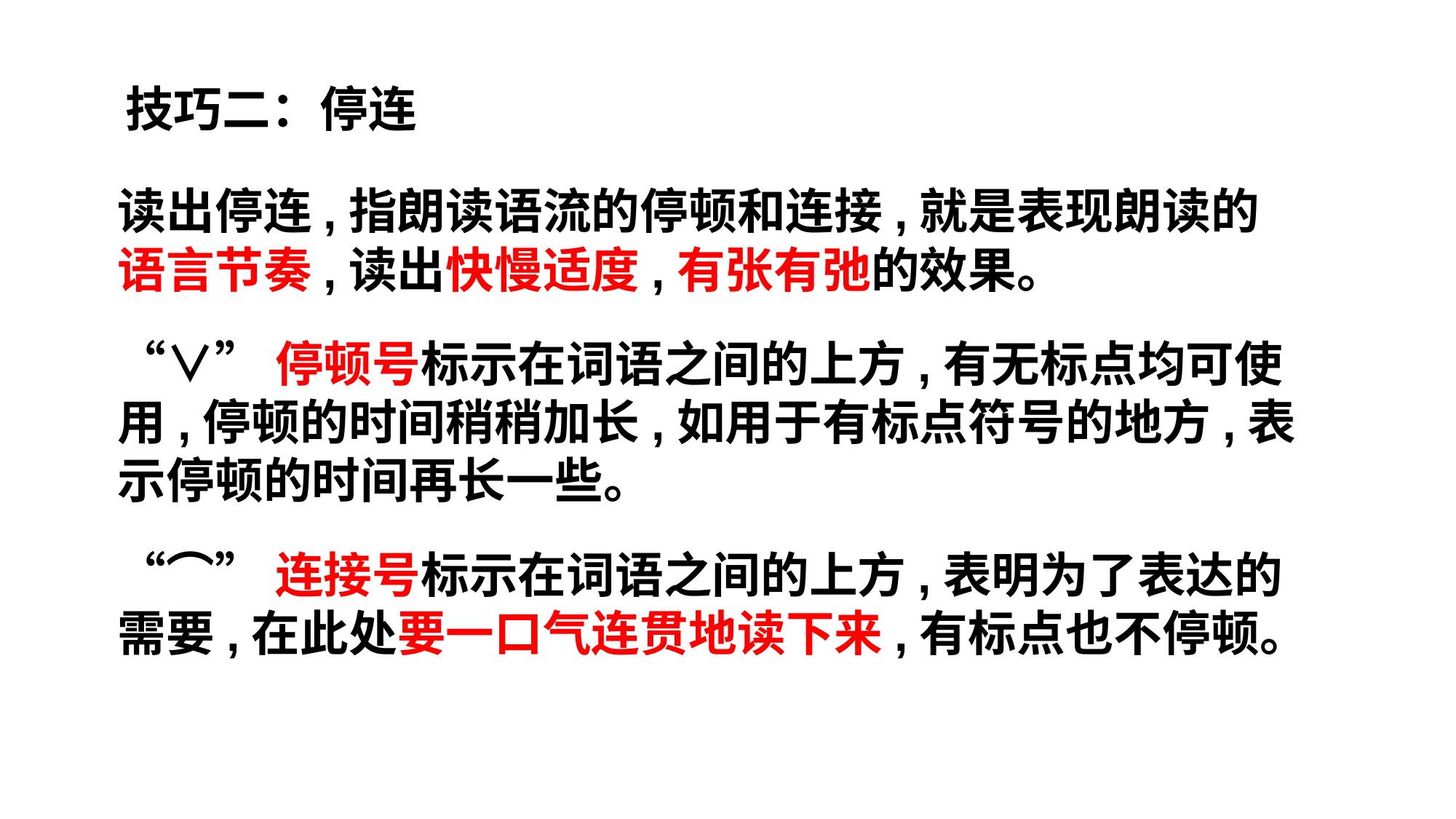

技巧二：停连
读出停连,指朗读语流的停顿和连接,就是表现朗读的语言节奏,读出快慢适度,有张有弛的效果。

“∨”停顿号标示在词语之间的上方,有无标点均可使用,停顿的时间稍稍加长,如用于有标点符号的地方,表示停顿的时间再长一些。

“⌒”连接号标示在词语之间的上方,表明为了表达的需要,在此处要一口气连贯地读下来,有标点也不停顿。